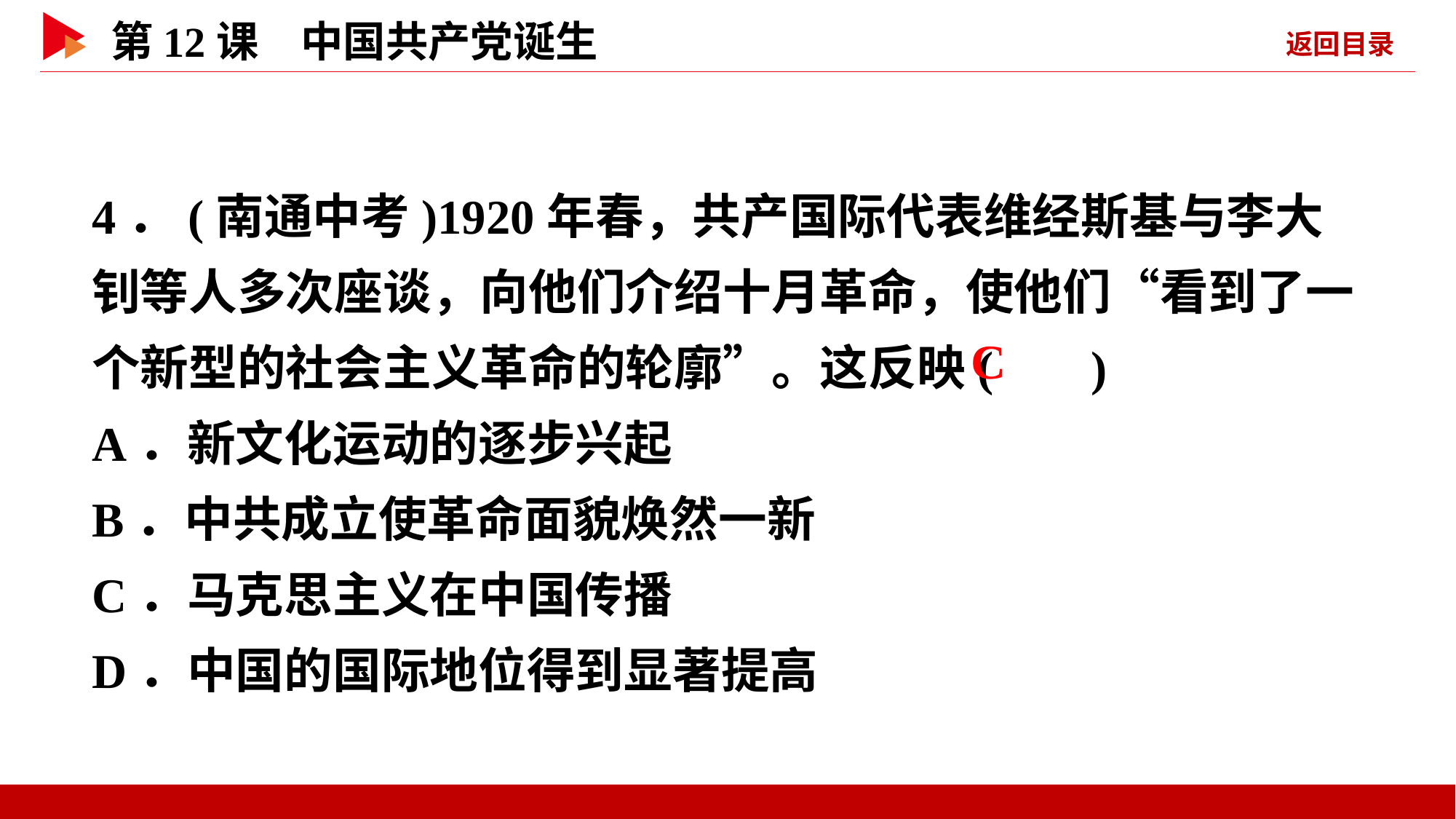

4．(南通中考)1920年春，共产国际代表维经斯基与李大钊等人多次座谈，向他们介绍十月革命，使他们“看到了一个新型的社会主义革命的轮廓”。这反映(        )
A．新文化运动的逐步兴起
B．中共成立使革命面貌焕然一新
C．马克思主义在中国传播
D．中国的国际地位得到显著提高
   C